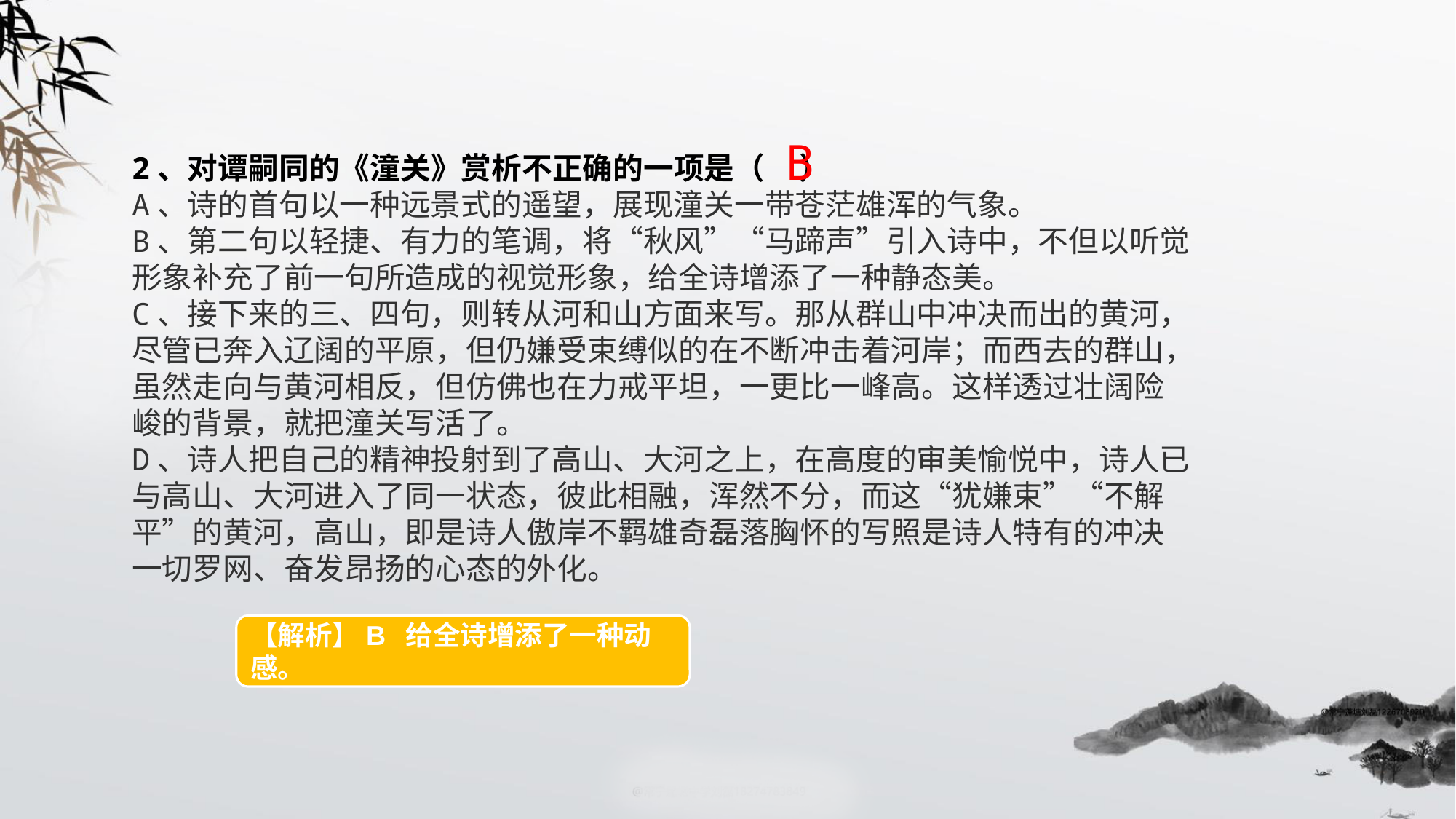

B
2、对谭嗣同的《潼关》赏析不正确的一项是（     ）
A、诗的首句以一种远景式的遥望，展现潼关一带苍茫雄浑的气象。
B、第二句以轻捷、有力的笔调，将“秋风”“马蹄声”引入诗中，不但以听觉形象补充了前一句所造成的视觉形象，给全诗增添了一种静态美。
C、接下来的三、四句，则转从河和山方面来写。那从群山中冲决而出的黄河，
尽管已奔入辽阔的平原，但仍嫌受束缚似的在不断冲击着河岸；而西去的群山，
虽然走向与黄河相反，但仿佛也在力戒平坦，一更比一峰高。这样透过壮阔险峻的背景，就把潼关写活了。
D、诗人把自己的精神投射到了高山、大河之上，在高度的审美愉悦中，诗人已
与高山、大河进入了同一状态，彼此相融，浑然不分，而这“犹嫌束”“不解平”的黄河，高山，即是诗人傲岸不羁雄奇磊落胸怀的写照是诗人特有的冲决一切罗网、奋发昂扬的心态的外化。

【解析】B 给全诗增添了一种动感。